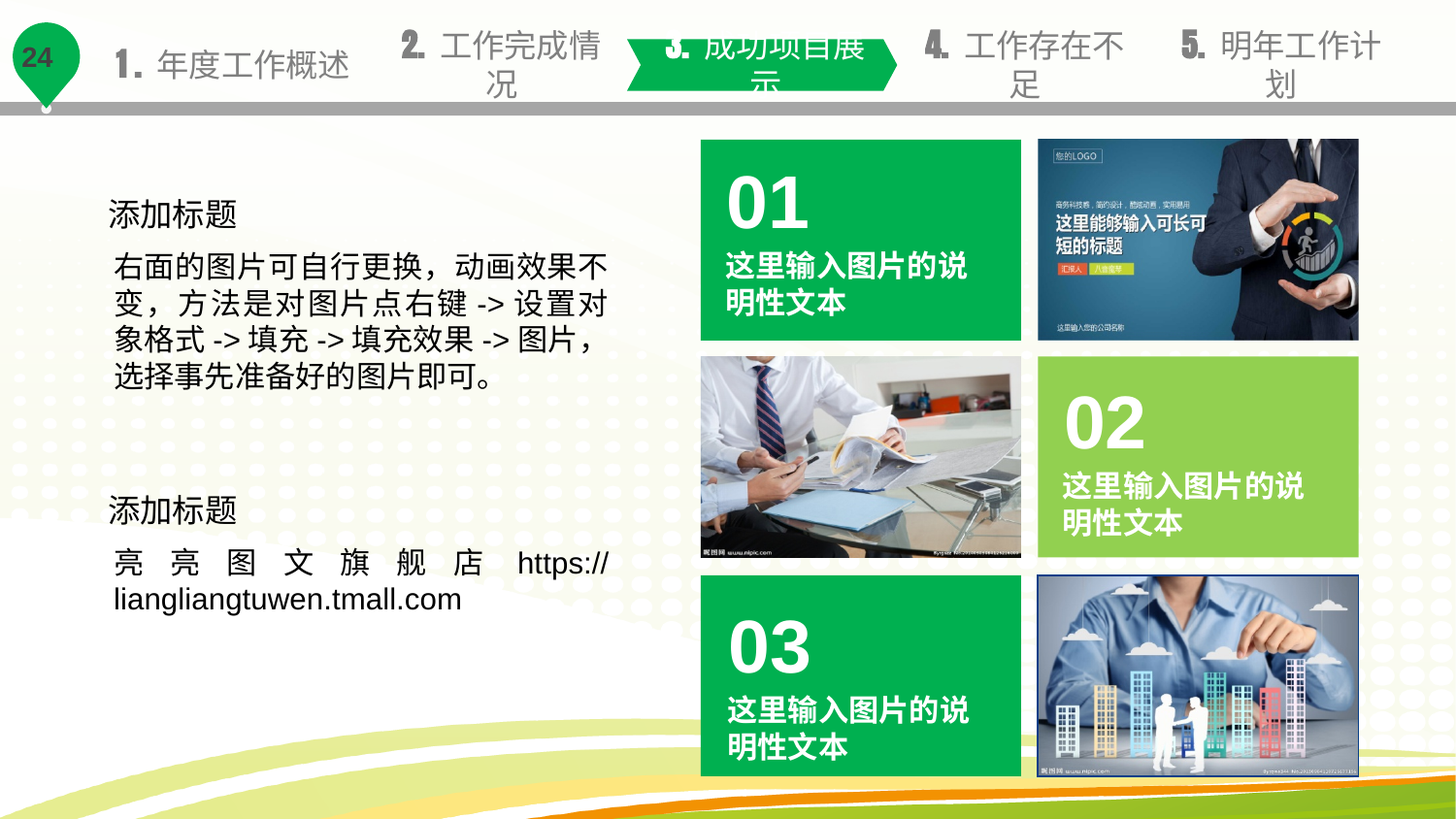

1 . 年度工作概述
2. 工作完成情况
3. 成功项目展示
4. 工作存在不足
5. 明年工作计划

01
添加标题
这里输入图片的说明性文本
右面的图片可自行更换，动画效果不变，方法是对图片点右键->设置对象格式->填充->填充效果->图片，选择事先准备好的图片即可。

02
这里输入图片的说明性文本
添加标题
亮亮图文旗舰店https://liangliangtuwen.tmall.com

03
这里输入图片的说明性文本